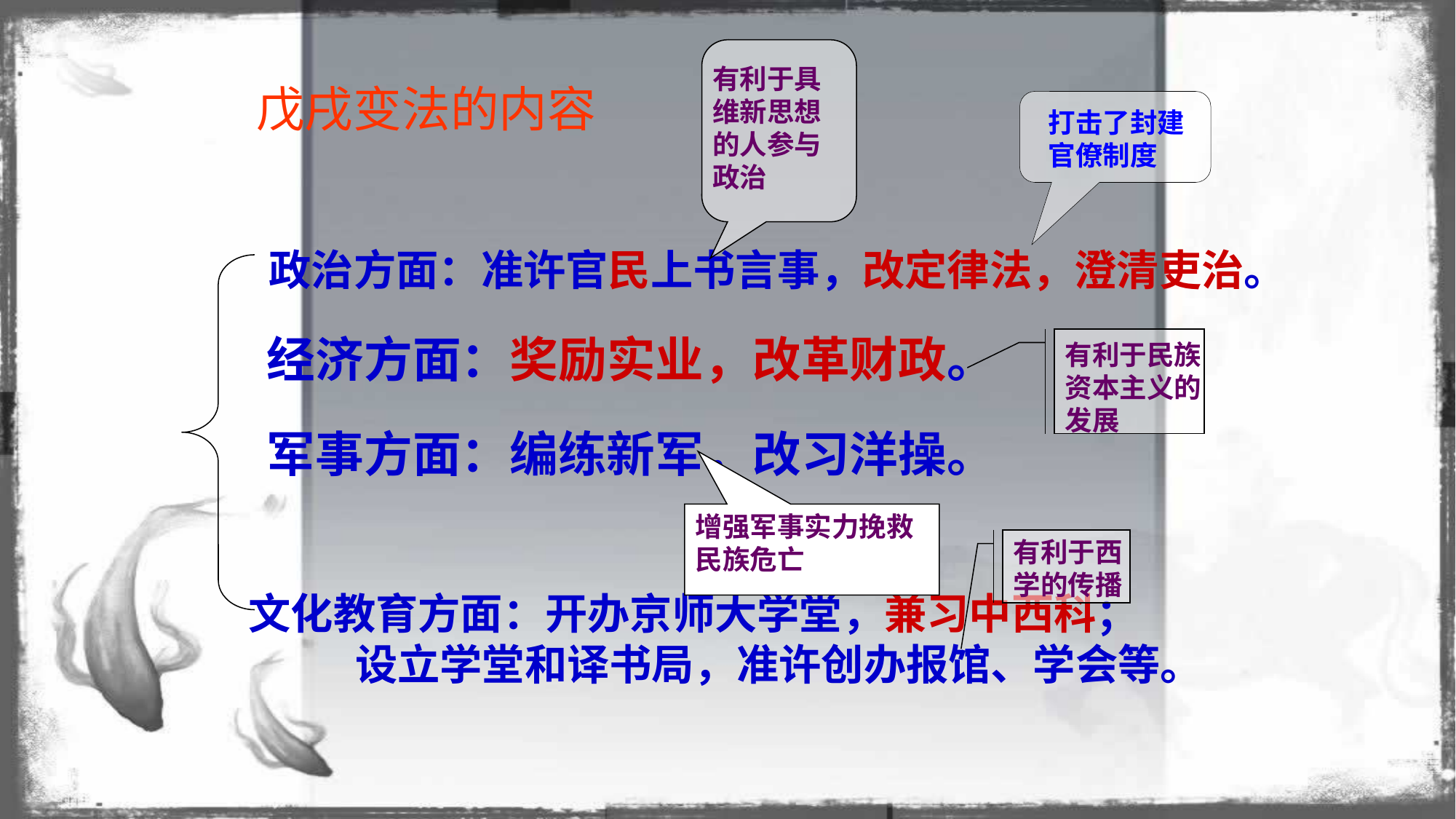

有利于具
维新思想
的人参与
政治
戊戌变法的内容

打击了封建
官僚制度

政治方面：准许官民上书言事，改定律法，澄清吏治。

经济方面：奖励实业，改革财政。

有利于民族
资本主义的
发展
军事方面：编练新军，改习洋操。
增强军事实力挽救民族危亡

有利于西
学的传播
文化教育方面：开办京师大学堂，兼习中西科；
          设立学堂和译书局，准许创办报馆、学会等。